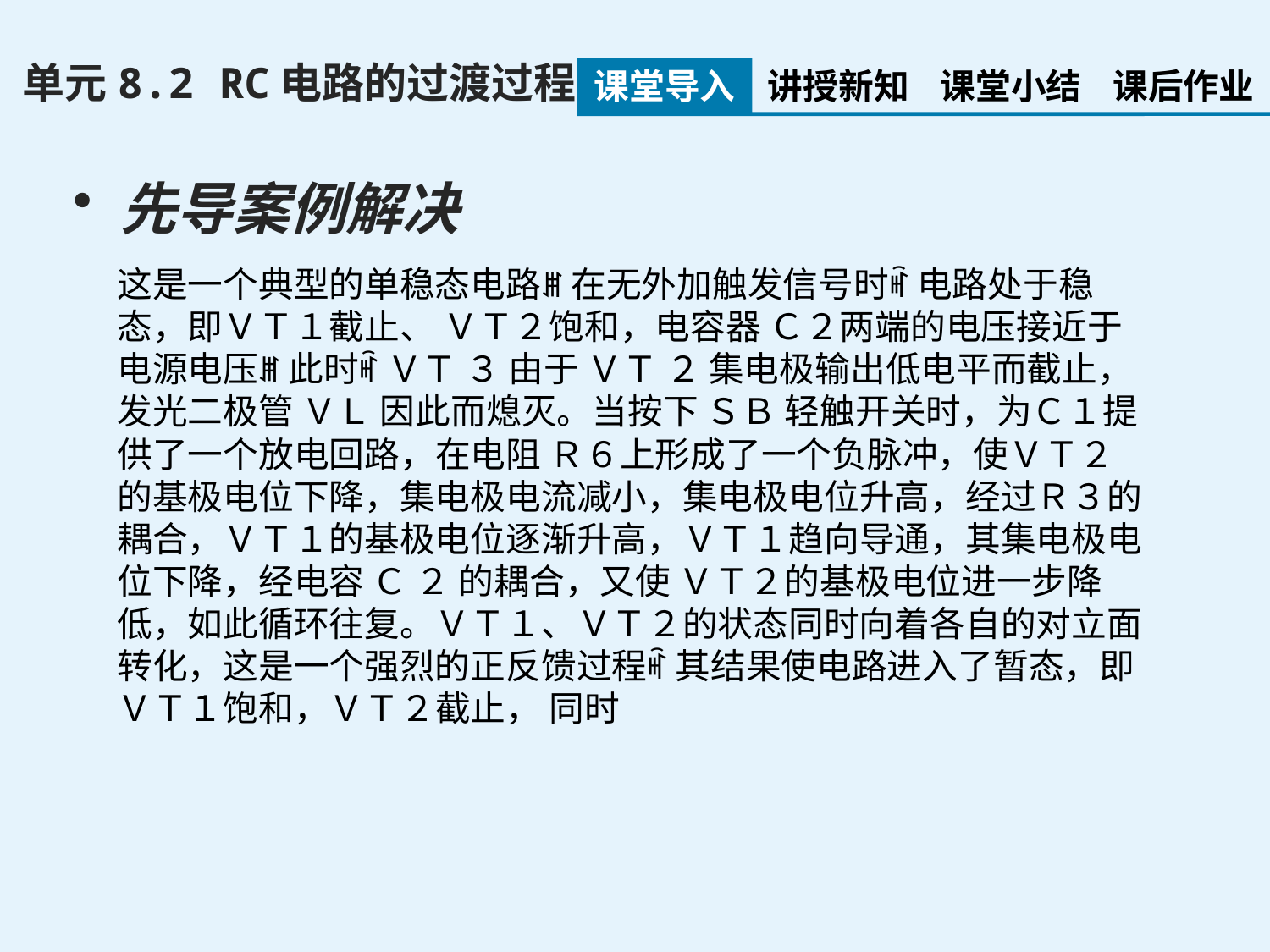

单元8.2 RC电路的过渡过程
课堂导入
讲授新知
课堂小结
课后作业
先导案例解决
这是一个典型的单稳态电路ꎮ 在无外加触发信号时ꎬ 电路处于稳态，即ＶＴ１截止、 ＶＴ２饱和，电容器 Ｃ２两端的电压接近于电源电压ꎮ 此时ꎬ ＶＴ ３ 由于 ＶＴ ２ 集电极输出低电平而截止，发光二极管 ＶＬ 因此而熄灭。当按下 ＳＢ 轻触开关时，为Ｃ１提供了一个放电回路，在电阻 Ｒ６上形成了一个负脉冲，使ＶＴ２的基极电位下降，集电极电流减小，集电极电位升高，经过Ｒ３的耦合，ＶＴ１的基极电位逐渐升高，ＶＴ１趋向导通，其集电极电位下降，经电容 Ｃ ２ 的耦合，又使 ＶＴ２的基极电位进一步降低，如此循环往复。ＶＴ１、ＶＴ２的状态同时向着各自的对立面转化，这是一个强烈的正反馈过程ꎬ 其结果使电路进入了暂态，即 ＶＴ１饱和，ＶＴ２截止， 同时